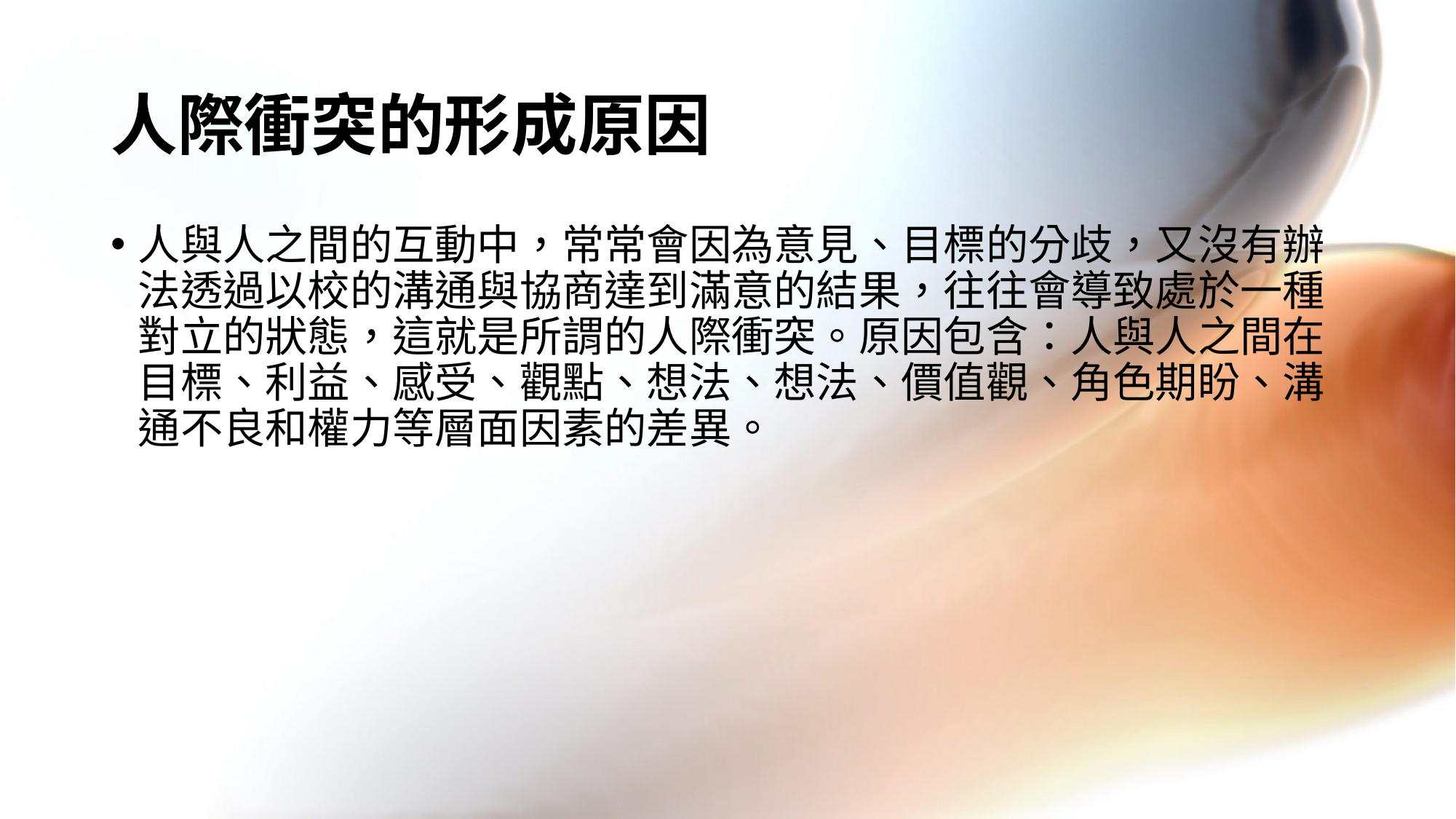

# 人際衝突的形成原因
人與人之間的互動中，常常會因為意見、目標的分歧，又沒有辦法透過以校的溝通與協商達到滿意的結果，往往會導致處於一種對立的狀態，這就是所謂的人際衝突。原因包含：人與人之間在目標、利益、感受、觀點、想法、想法、價值觀、角色期盼、溝通不良和權力等層面因素的差異。